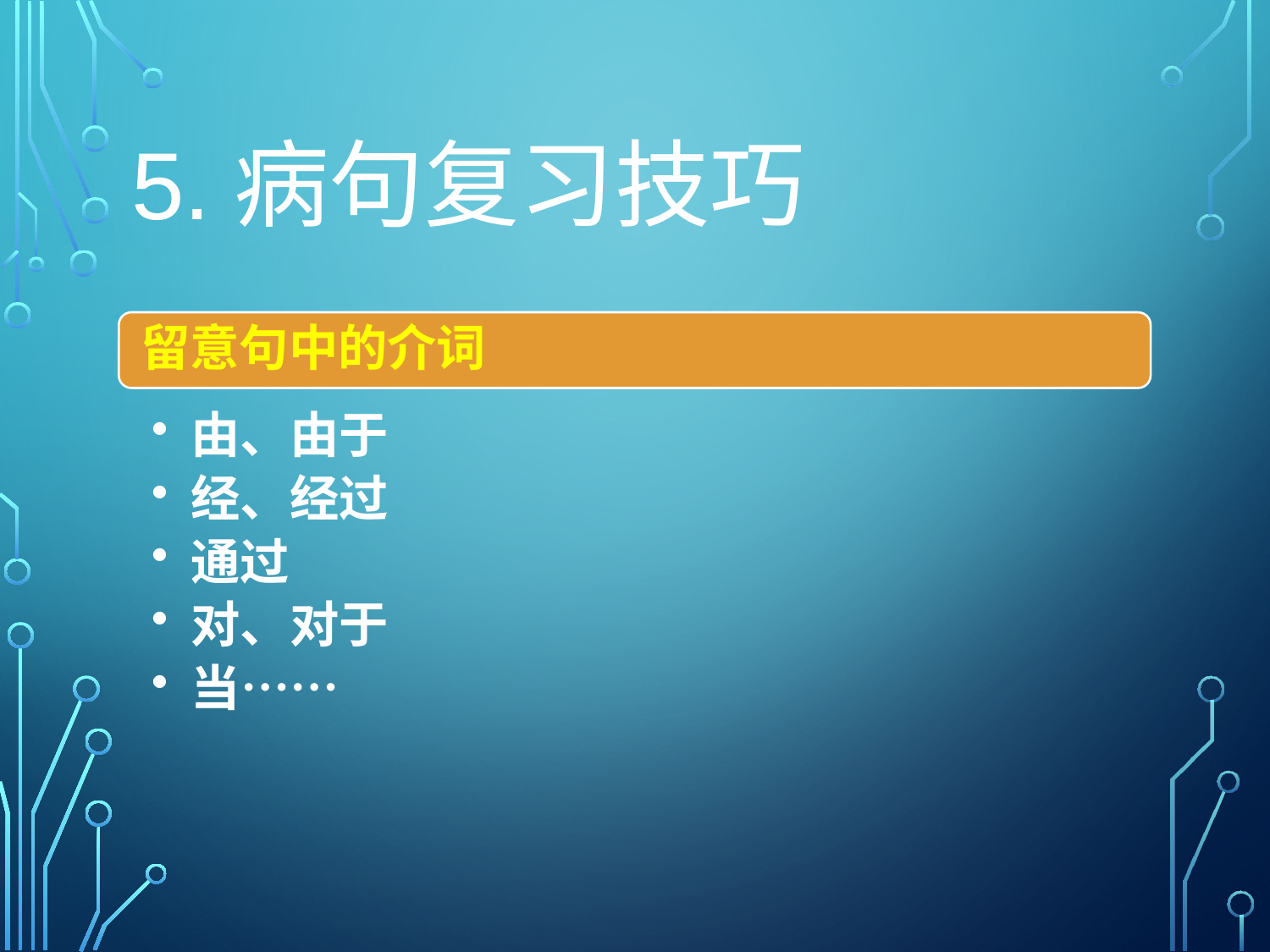

# 5.病句复习技巧
留意句中的介词
由、由于
经、经过
通过
对、对于
当……